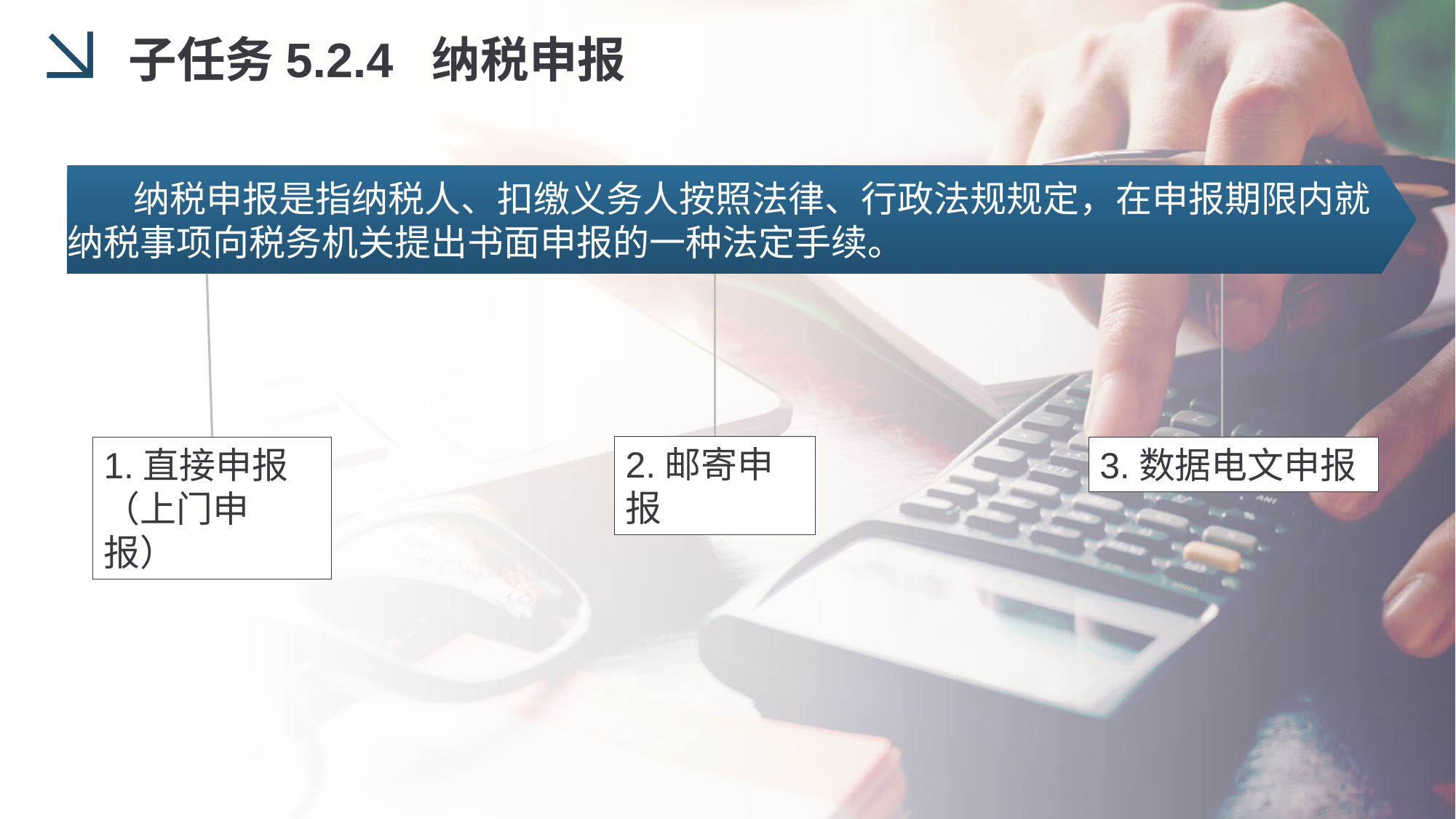

子任务5.2.4  纳税申报

       纳税申报是指纳税人、扣缴义务人按照法律、行政法规规定，在申报期限内就纳税事项向税务机关提出书面申报的一种法定手续。
2.邮寄申报
1.直接申报（上门申报）
3.数据电文申报